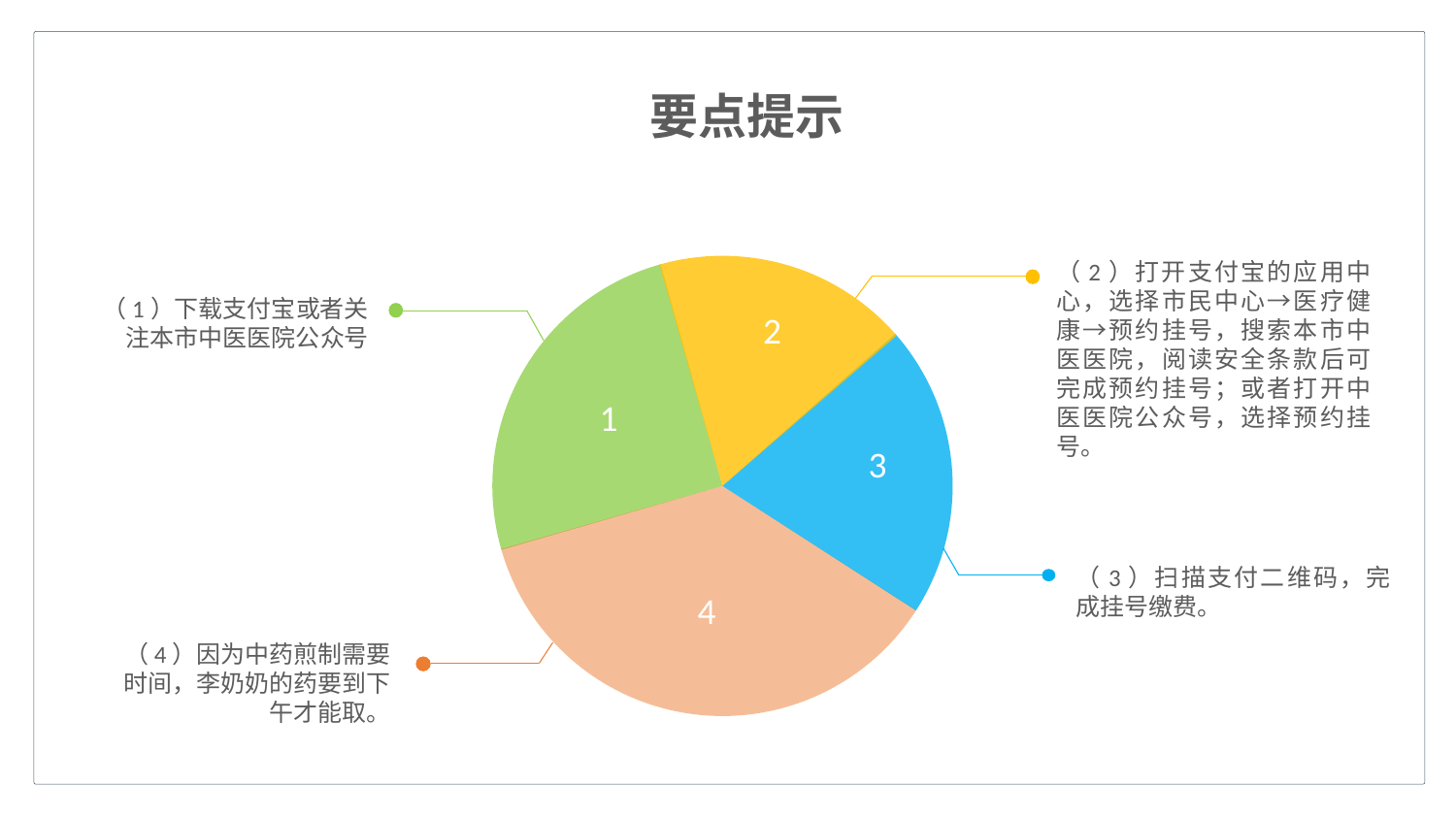

要点提示
（2）打开支付宝的应用中心，选择市民中心→医疗健康→预约挂号，搜索本市中医医院，阅读安全条款后可完成预约挂号；或者打开中医医院公众号，选择预约挂号。

（1）下载支付宝或者关注本市中医医院公众号

2
1
3
（3）扫描支付二维码，完成挂号缴费。

4
（4）因为中药煎制需要时间，李奶奶的药要到下午才能取。